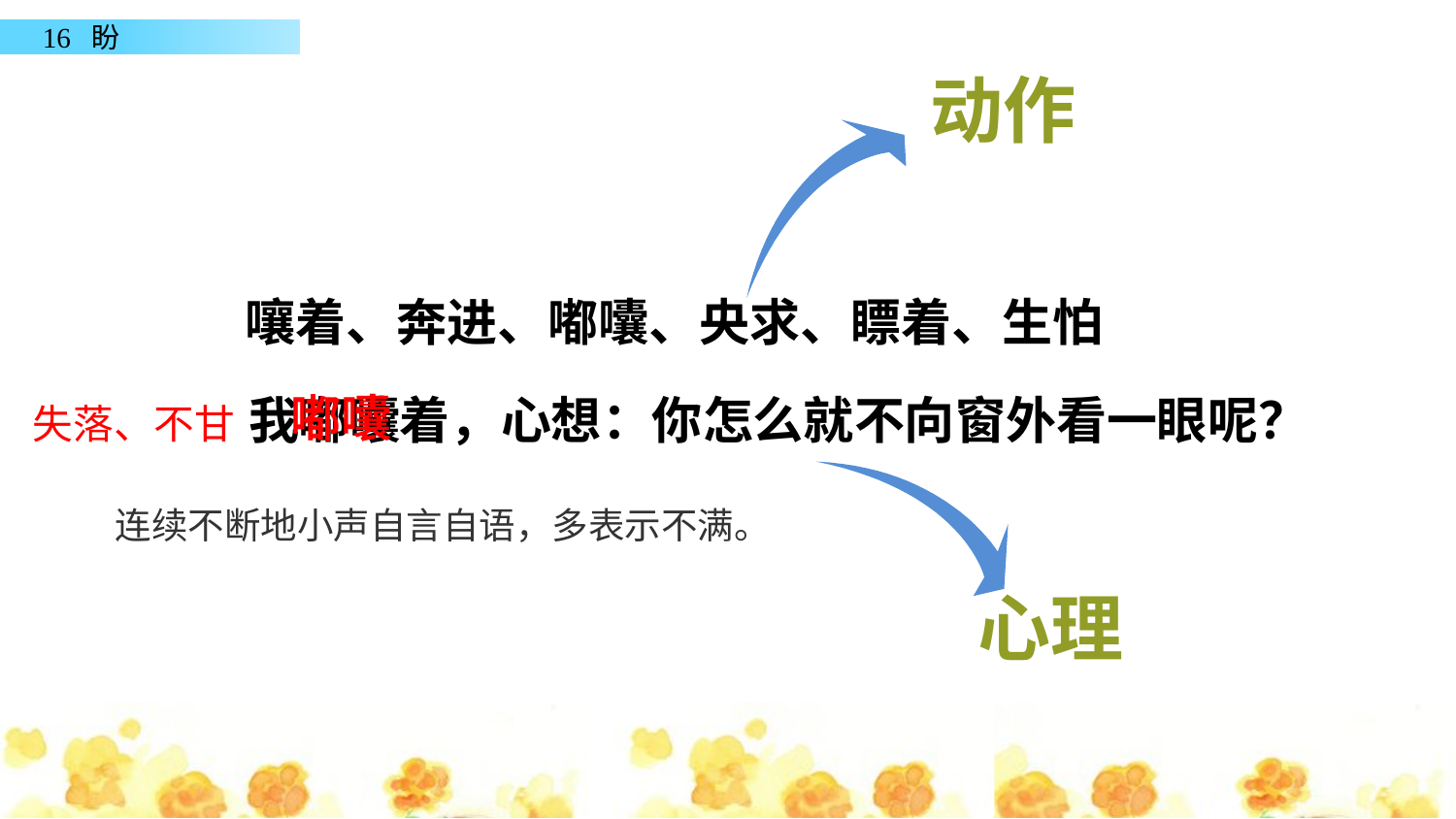

动作

嚷着、奔进、嘟囔、央求、瞟着、生怕
嘟囔
 我嘟囔着，心想：你怎么就不向窗外看一眼呢？
失落、不甘

连续不断地小声自言自语，多表示不满。
心理